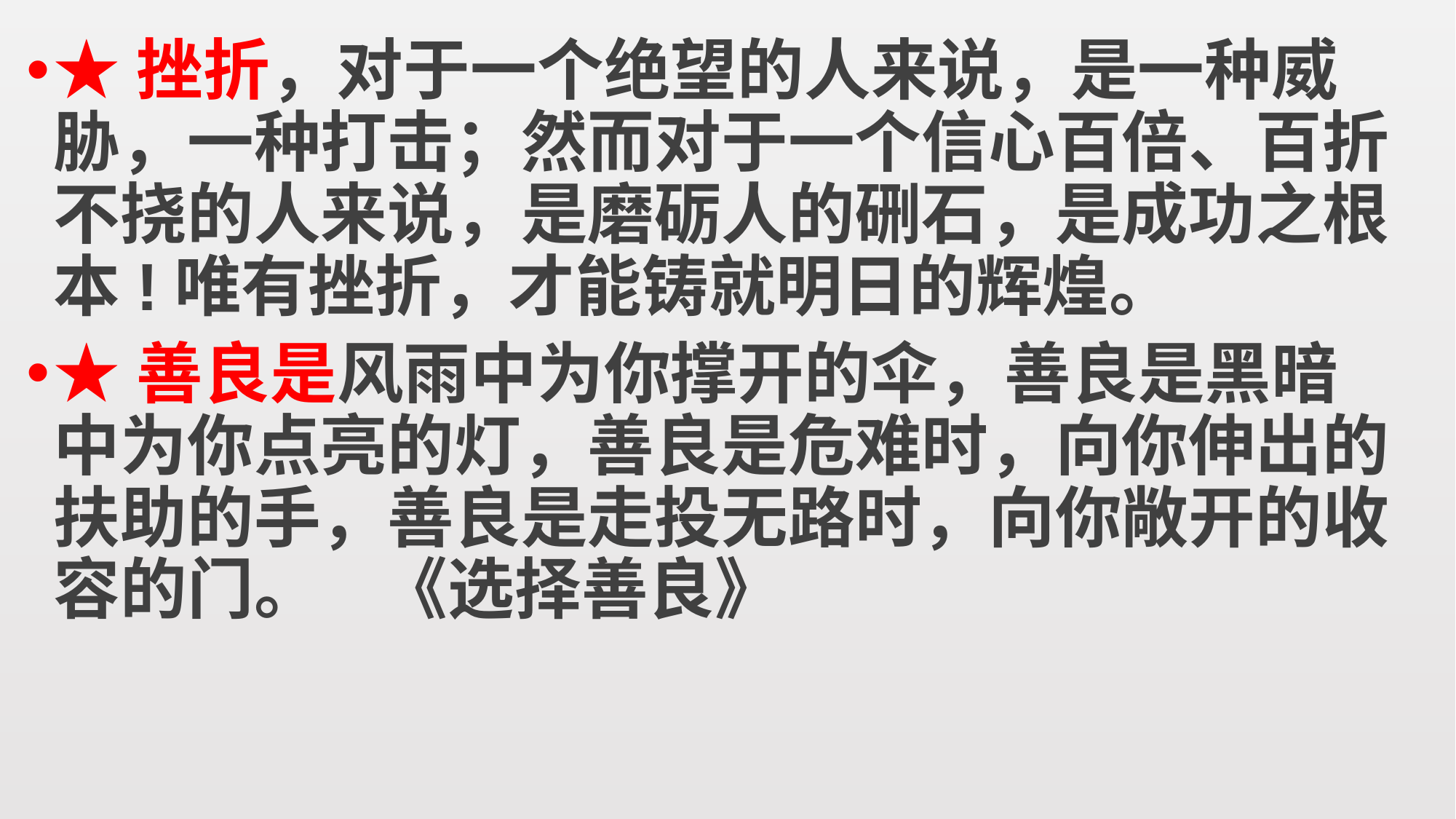

★挫折，对于一个绝望的人来说，是一种威胁，一种打击；然而对于一个信心百倍、百折不挠的人来说，是磨砺人的硎石，是成功之根本!唯有挫折，才能铸就明日的辉煌。
★善良是风雨中为你撑开的伞，善良是黑暗中为你点亮的灯，善良是危难时，向你伸出的扶助的手，善良是走投无路时，向你敞开的收容的门。    《选择善良》